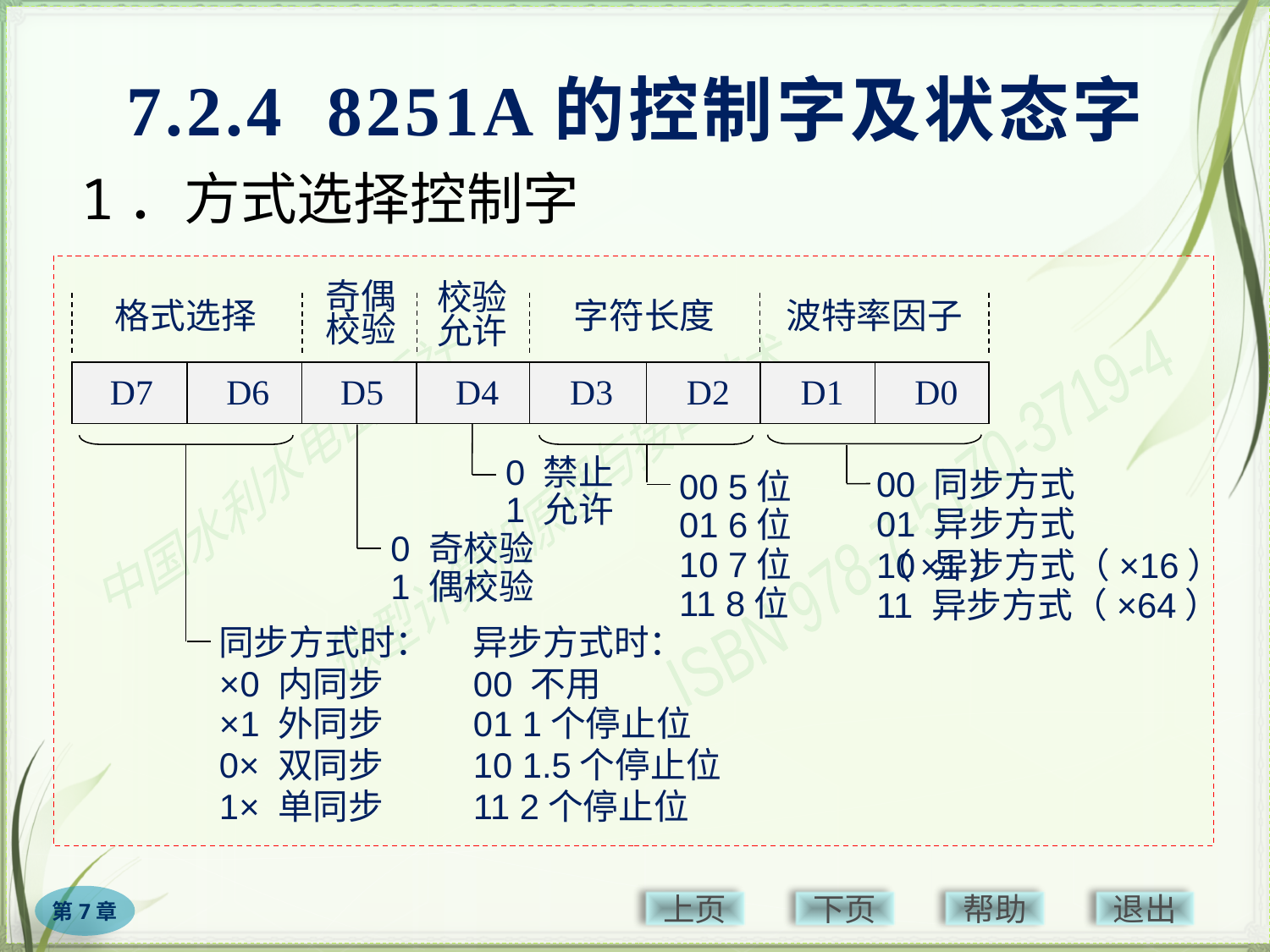

# 7.2.4  8251A的控制字及状态字
1．方式选择控制字

奇偶
校验

校验
允许

格式选择

字符长度
波特率因子

0 禁止
00 同步方式
00 5位
1 允许
01 异步方式（×1）
01 6位
0 奇校验
10 7位
10 异步方式（×16）
1 偶校验
11 8位
11 异步方式（×64）
同步方式时：	异步方式时：
×0 内同步	00 不用
×1 外同步	01 1个停止位
0× 双同步	10 1.5个停止位
1× 单同步	11 2个停止位
D7
D6
D5
D4
D3
D2
D1
D0